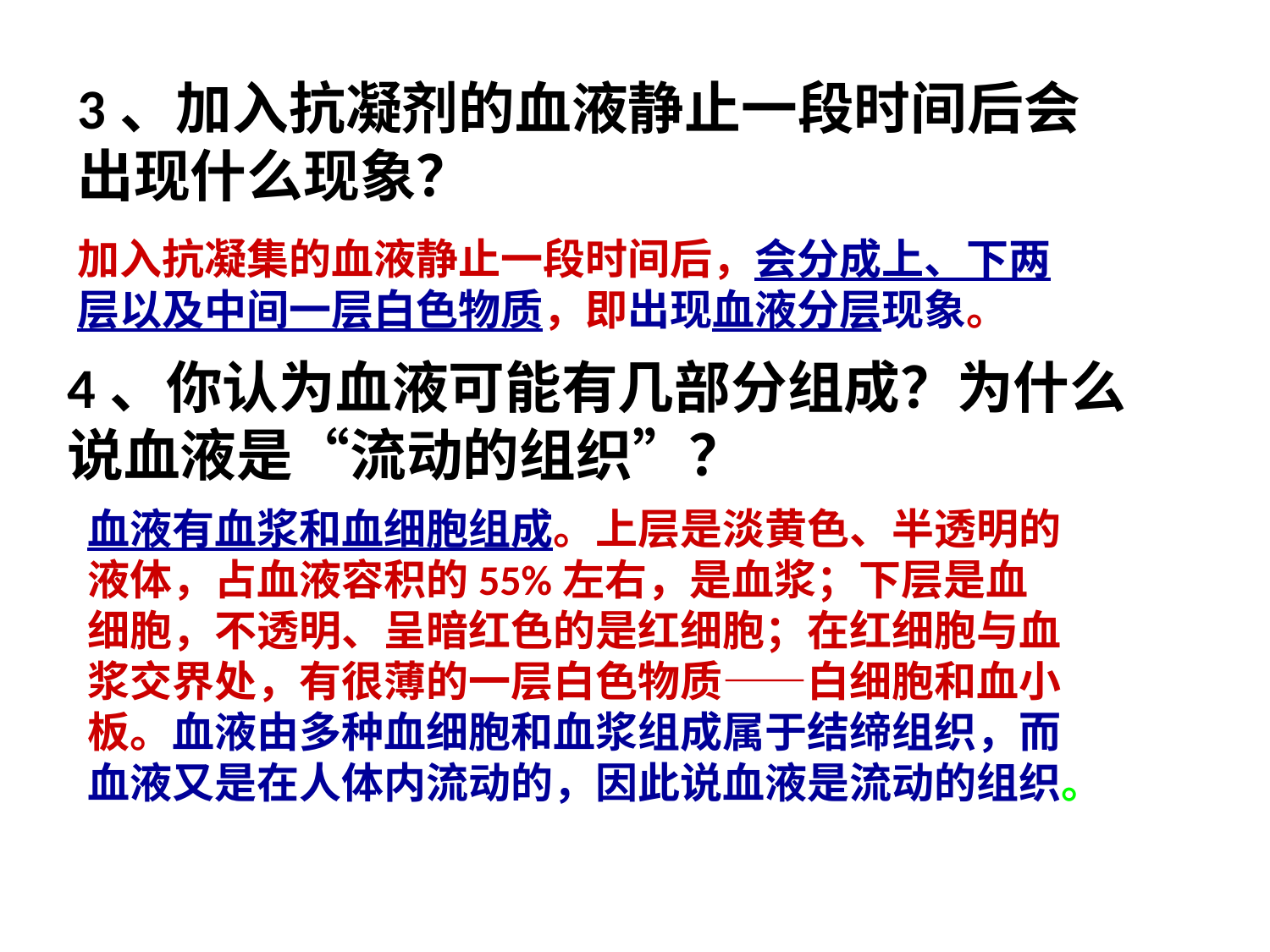

3、加入抗凝剂的血液静止一段时间后会出现什么现象？
加入抗凝集的血液静止一段时间后，会分成上、下两层以及中间一层白色物质，即出现血液分层现象。
4、你认为血液可能有几部分组成？为什么说血液是“流动的组织”？
血液有血浆和血细胞组成。上层是淡黄色、半透明的液体，占血液容积的55%左右，是血浆；下层是血细胞，不透明、呈暗红色的是红细胞；在红细胞与血浆交界处，有很薄的一层白色物质——白细胞和血小板。血液由多种血细胞和血浆组成属于结缔组织，而血液又是在人体内流动的，因此说血液是流动的组织。